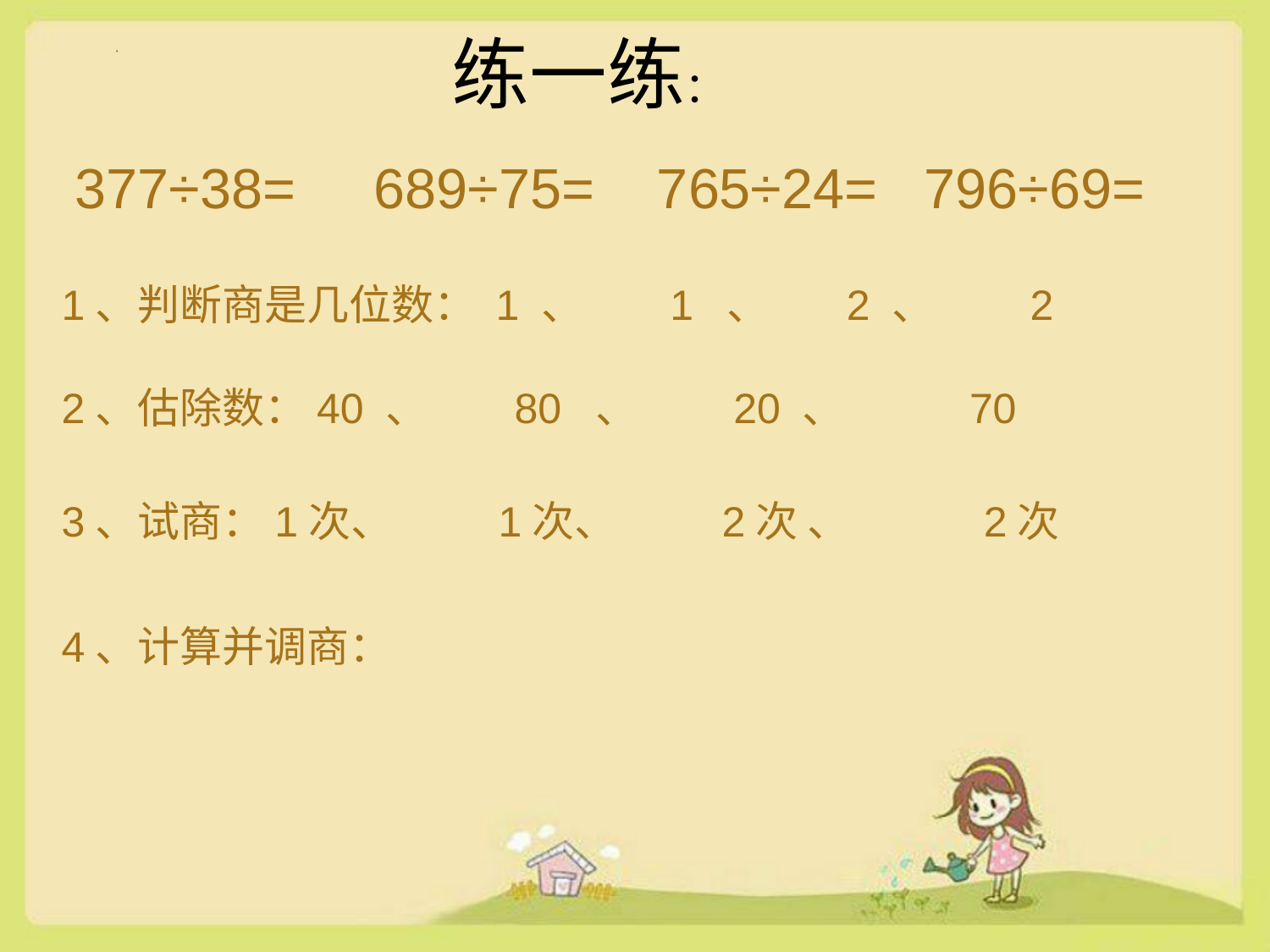

# 练一练：
377÷38=     689÷75=    765÷24=   796÷69=
1、判断商是几位数： 1 、        1  、       2 、         2
2、估除数：40 、        80  、         20 、            70
3、试商：1次、          1次、          2次 、             2次
4、计算并调商：